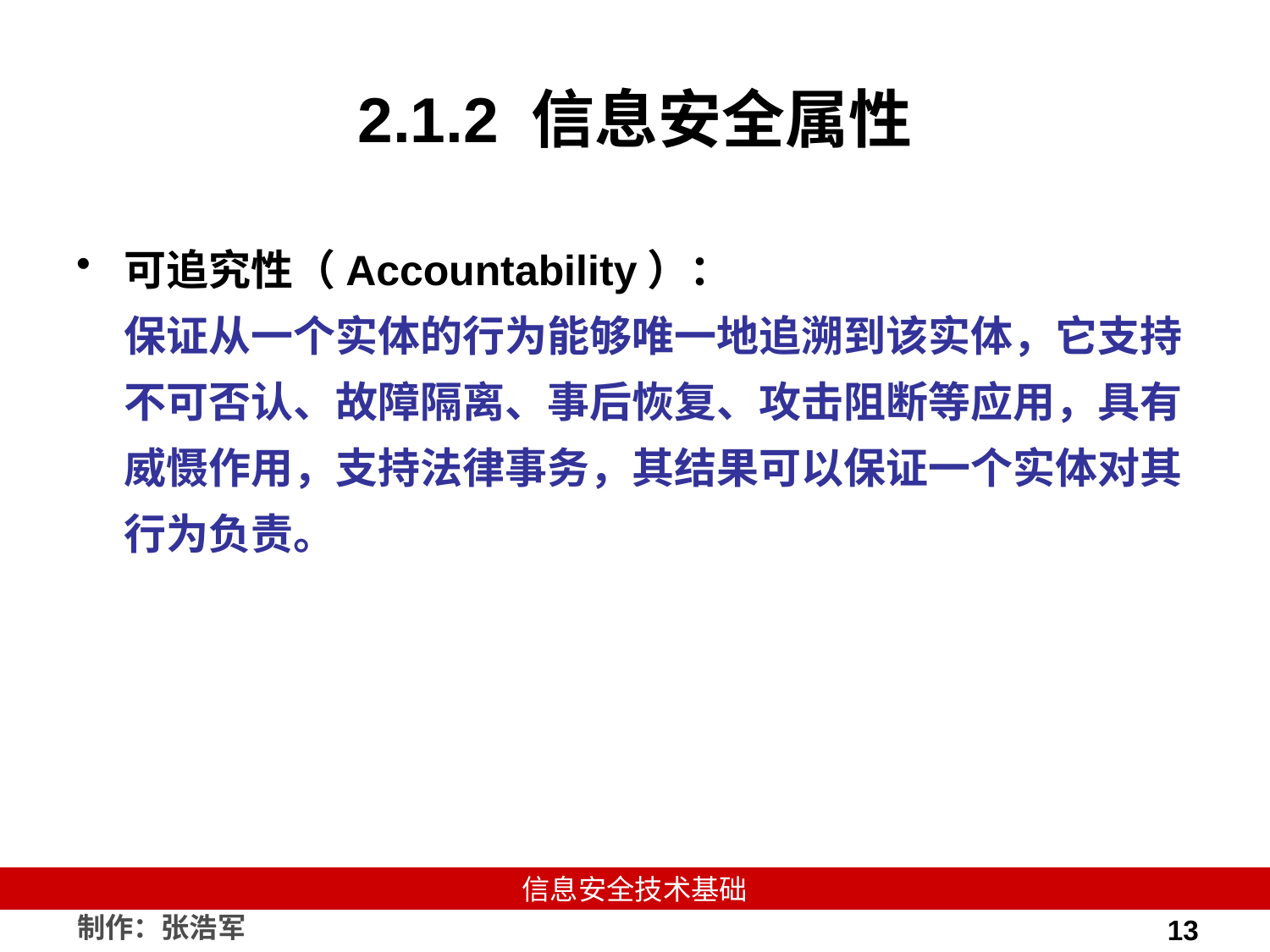

# 2.1.2 信息安全属性
可追究性（Accountability）：
保证从一个实体的行为能够唯一地追溯到该实体，它支持不可否认、故障隔离、事后恢复、攻击阻断等应用，具有威慑作用，支持法律事务，其结果可以保证一个实体对其行为负责。
13